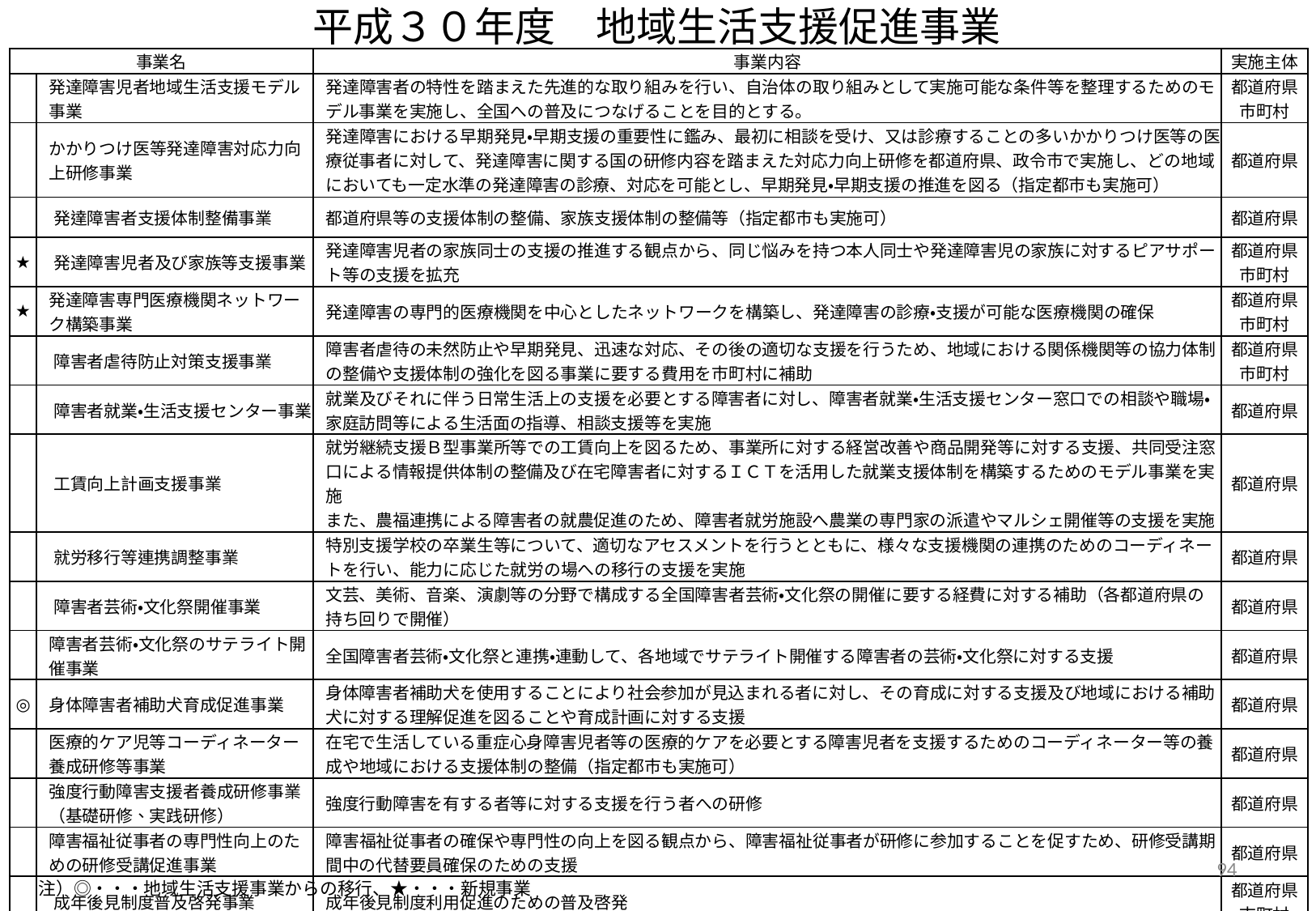

# 平成３０年度　地域生活支援促進事業
| 事業名 |  | 事業内容 | 実施主体 |
| --- | --- | --- | --- |
|  | 発達障害児者地域生活支援モデル事業 | 発達障害者の特性を踏まえた先進的な取り組みを行い、自治体の取り組みとして実施可能な条件等を整理するためのモデル事業を実施し、全国への普及につなげることを目的とする。 | 都道府県 市町村 |
|  | かかりつけ医等発達障害対応力向上研修事業 | 発達障害における早期発見・早期支援の重要性に鑑み、最初に相談を受け、又は診療することの多いかかりつけ医等の医療従事者に対して、発達障害に関する国の研修内容を踏まえた対応力向上研修を都道府県、政令市で実施し、どの地域においても一定水準の発達障害の診療、対応を可能とし、早期発見・早期支援の推進を図る（指定都市も実施可） | 都道府県 |
|  | 発達障害者支援体制整備事業 | 都道府県等の支援体制の整備、家族支援体制の整備等（指定都市も実施可） | 都道府県 |
| ★ | 発達障害児者及び家族等支援事業 | 発達障害児者の家族同士の支援の推進する観点から、同じ悩みを持つ本人同士や発達障害児の家族に対するピアサポート等の支援を拡充 | 都道府県 市町村 |
| ★ | 発達障害専門医療機関ネットワーク構築事業 | 発達障害の専門的医療機関を中心としたネットワークを構築し、発達障害の診療・支援が可能な医療機関の確保 | 都道府県 市町村 |
|  | 障害者虐待防止対策支援事業 | 障害者虐待の未然防止や早期発見、迅速な対応、その後の適切な支援を行うため、地域における関係機関等の協力体制の整備や支援体制の強化を図る事業に要する費用を市町村に補助 | 都道府県 市町村 |
|  | 障害者就業・生活支援センター事業 | 就業及びそれに伴う日常生活上の支援を必要とする障害者に対し、障害者就業・生活支援センター窓口での相談や職場・家庭訪問等による生活面の指導、相談支援等を実施 | 都道府県 |
|  | 工賃向上計画支援事業 | 就労継続支援Ｂ型事業所等での工賃向上を図るため、事業所に対する経営改善や商品開発等に対する支援、共同受注窓口による情報提供体制の整備及び在宅障害者に対するＩＣＴを活用した就業支援体制を構築するためのモデル事業を実施 また、農福連携による障害者の就農促進のため、障害者就労施設へ農業の専門家の派遣やマルシェ開催等の支援を実施 | 都道府県 |
|  | 就労移行等連携調整事業 | 特別支援学校の卒業生等について、適切なアセスメントを行うとともに、様々な支援機関の連携のためのコーディネートを行い、能力に応じた就労の場への移行の支援を実施 | 都道府県 |
|  | 障害者芸術・文化祭開催事業 | 文芸、美術、音楽、演劇等の分野で構成する全国障害者芸術・文化祭の開催に要する経費に対する補助（各都道府県の持ち回りで開催） | 都道府県 |
|  | 障害者芸術・文化祭のサテライト開催事業 | 全国障害者芸術・文化祭と連携・連動して、各地域でサテライト開催する障害者の芸術・文化祭に対する支援 | 都道府県 |
| ◎ | 身体障害者補助犬育成促進事業 | 身体障害者補助犬を使用することにより社会参加が見込まれる者に対し、その育成に対する支援及び地域における補助犬に対する理解促進を図ることや育成計画に対する支援 | 都道府県 |
|  | 医療的ケア児等コーディネーター養成研修等事業 | 在宅で生活している重症心身障害児者等の医療的ケアを必要とする障害児者を支援するためのコーディネーター等の養成や地域における支援体制の整備（指定都市も実施可） | 都道府県 |
|  | 強度行動障害支援者養成研修事業（基礎研修、実践研修） | 強度行動障害を有する者等に対する支援を行う者への研修 | 都道府県 |
|  | 障害福祉従事者の専門性向上のための研修受講促進事業 | 障害福祉従事者の確保や専門性の向上を図る観点から、障害福祉従事者が研修に参加することを促すため、研修受講期間中の代替要員確保のための支援 | 都道府県 |
|  | 成年後見制度普及啓発事業 | 成年後見制度利用促進のための普及啓発 | 都道府県 市町村 |
94
注）◎・・・地域生活支援事業からの移行、★・・・新規事業